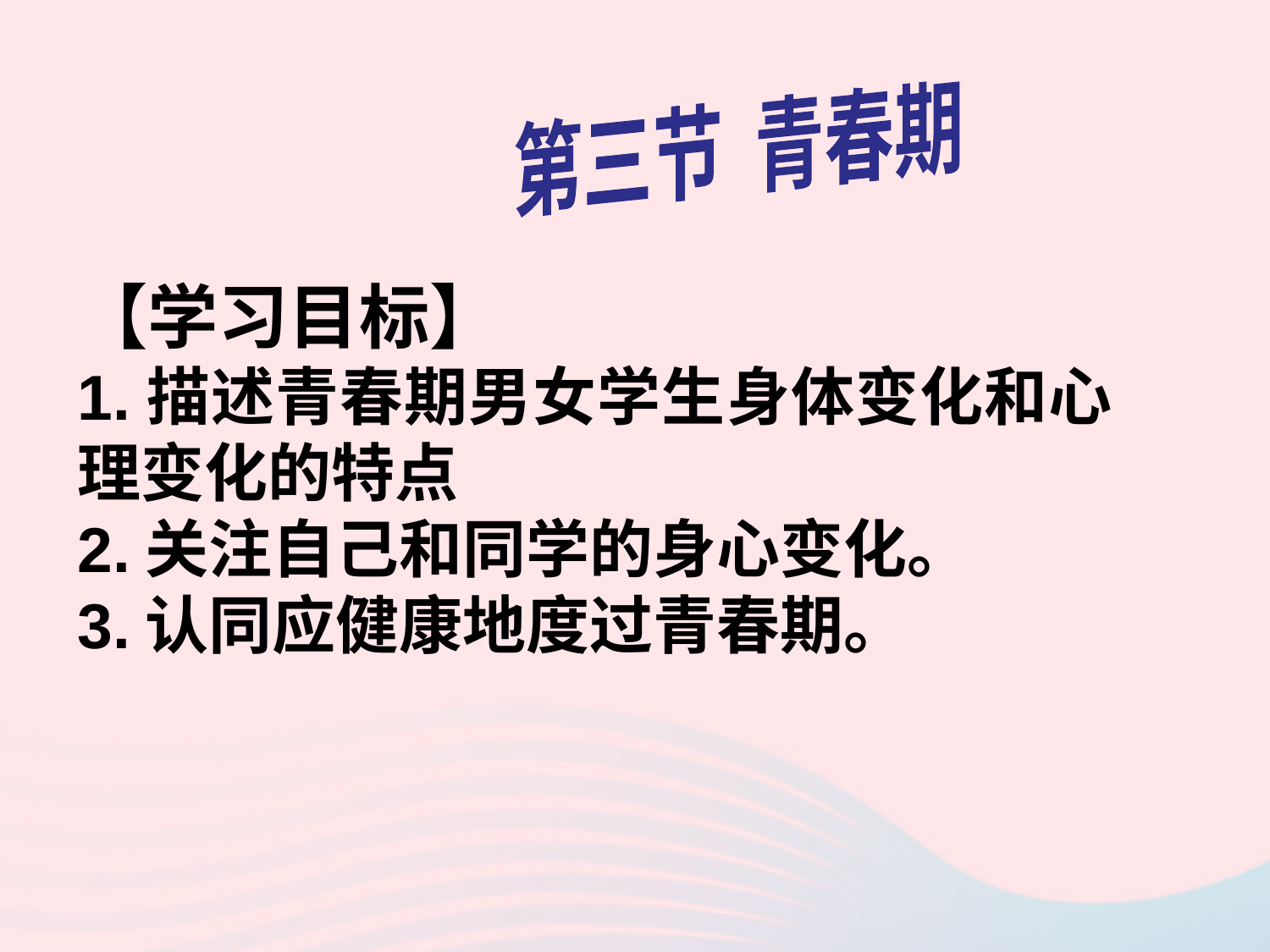

第三节  青春期
【学习目标】
1.描述青春期男女学生身体变化和心理变化的特点
2.关注自己和同学的身心变化。
3.认同应健康地度过青春期。